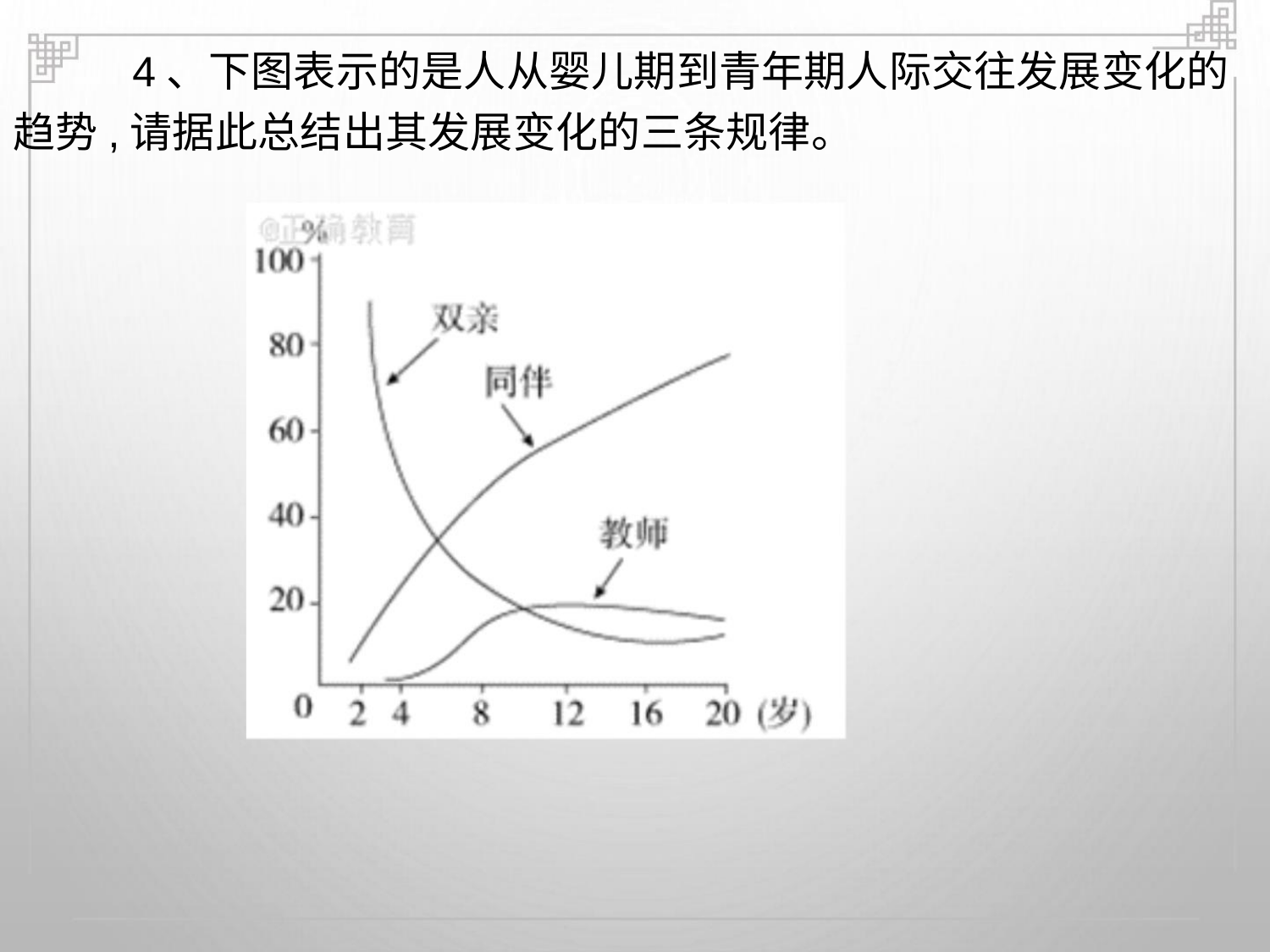

4、下图表示的是人从婴儿期到青年期人际交往发展变化的
趋势,请据此总结出其发展变化的三条规律。